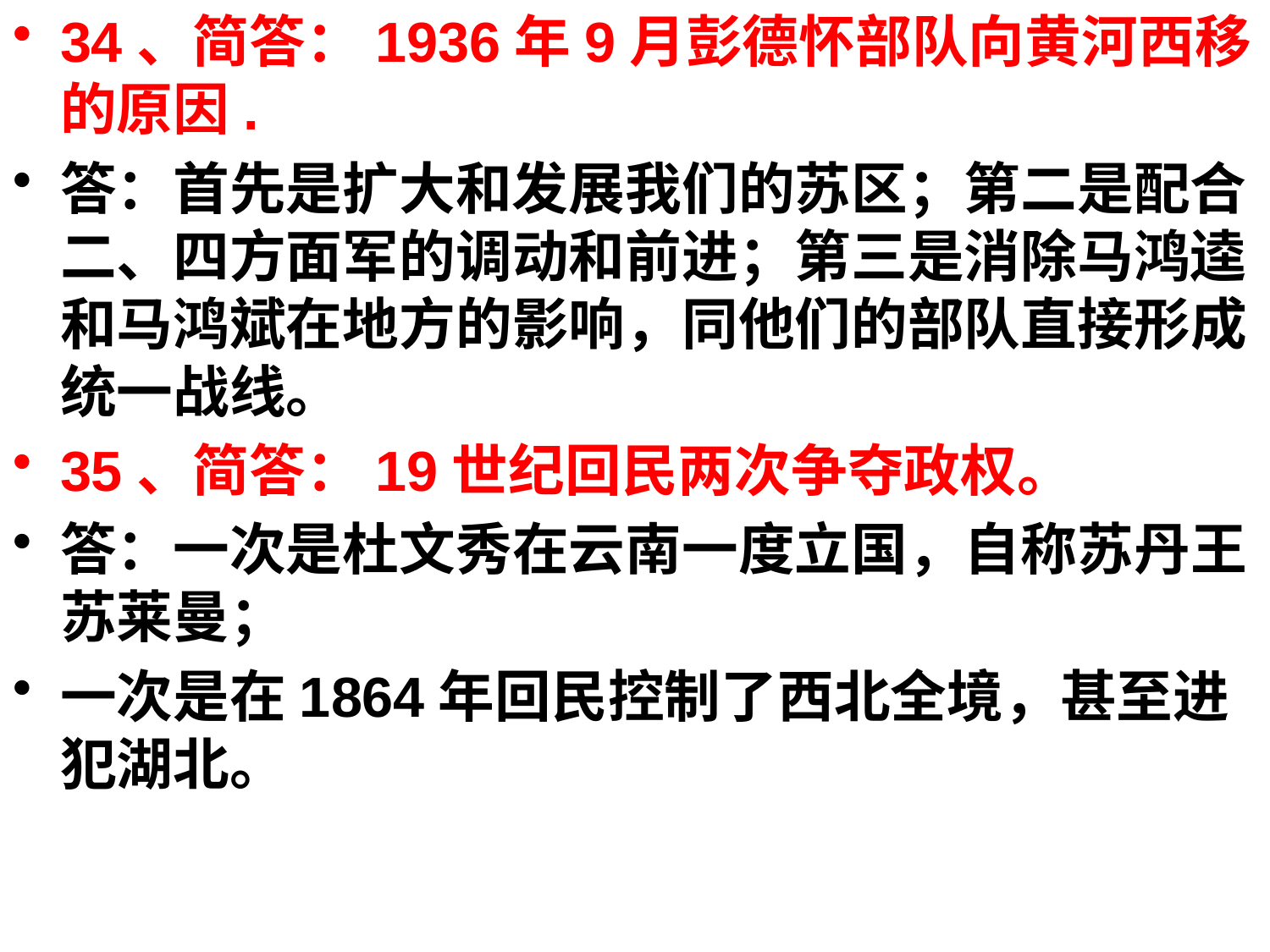

34、简答：1936年9月彭德怀部队向黄河西移的原因.
答：首先是扩大和发展我们的苏区；第二是配合二、四方面军的调动和前进；第三是消除马鸿逵和马鸿斌在地方的影响，同他们的部队直接形成统一战线。
35、简答：19世纪回民两次争夺政权。
答：一次是杜文秀在云南一度立国，自称苏丹王苏莱曼；
一次是在1864年回民控制了西北全境，甚至进犯湖北。

#